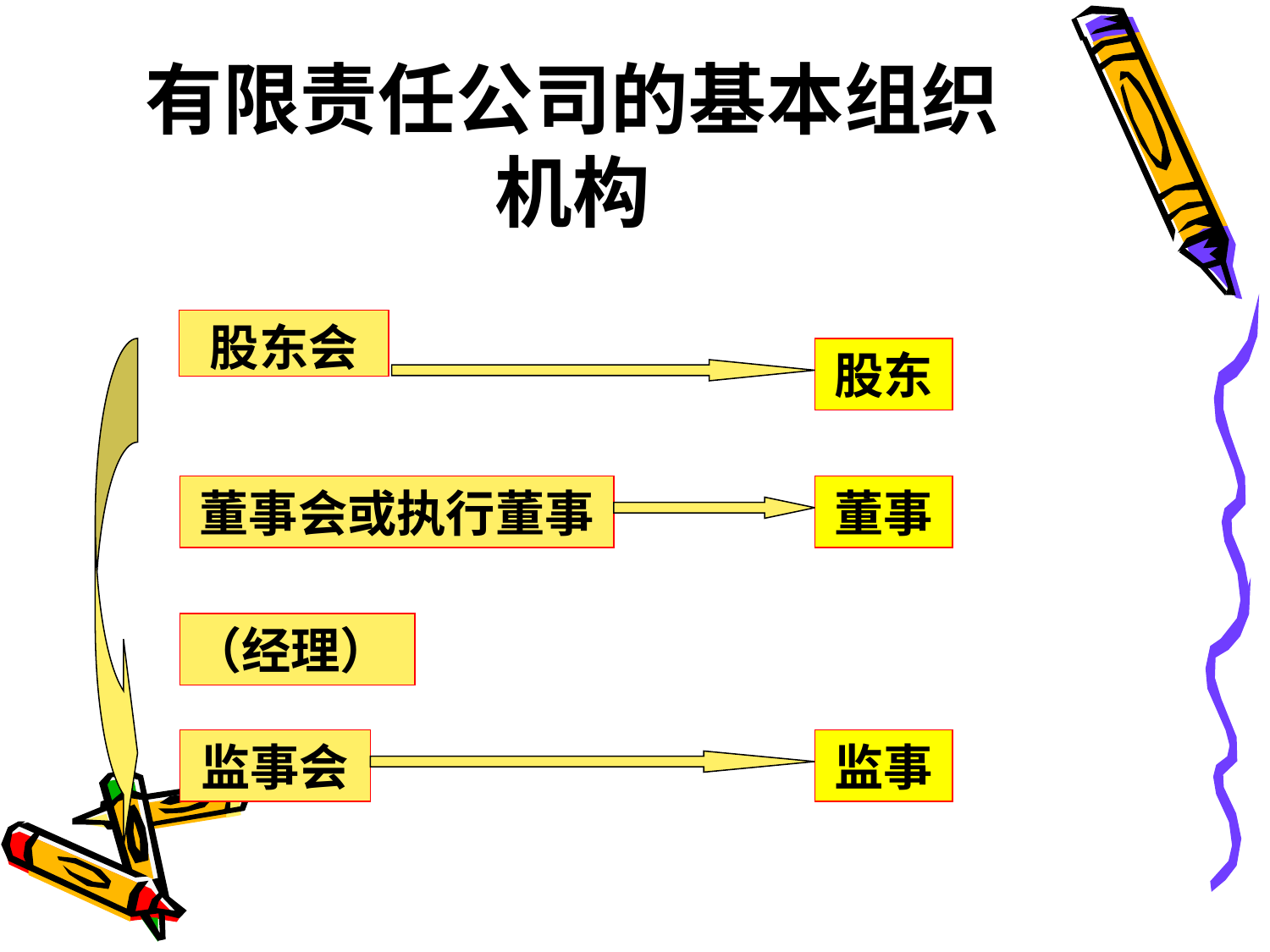

# 有限责任公司的基本组织机构
股东会

股东

董事会或执行董事
董事

（经理）
监事会
监事